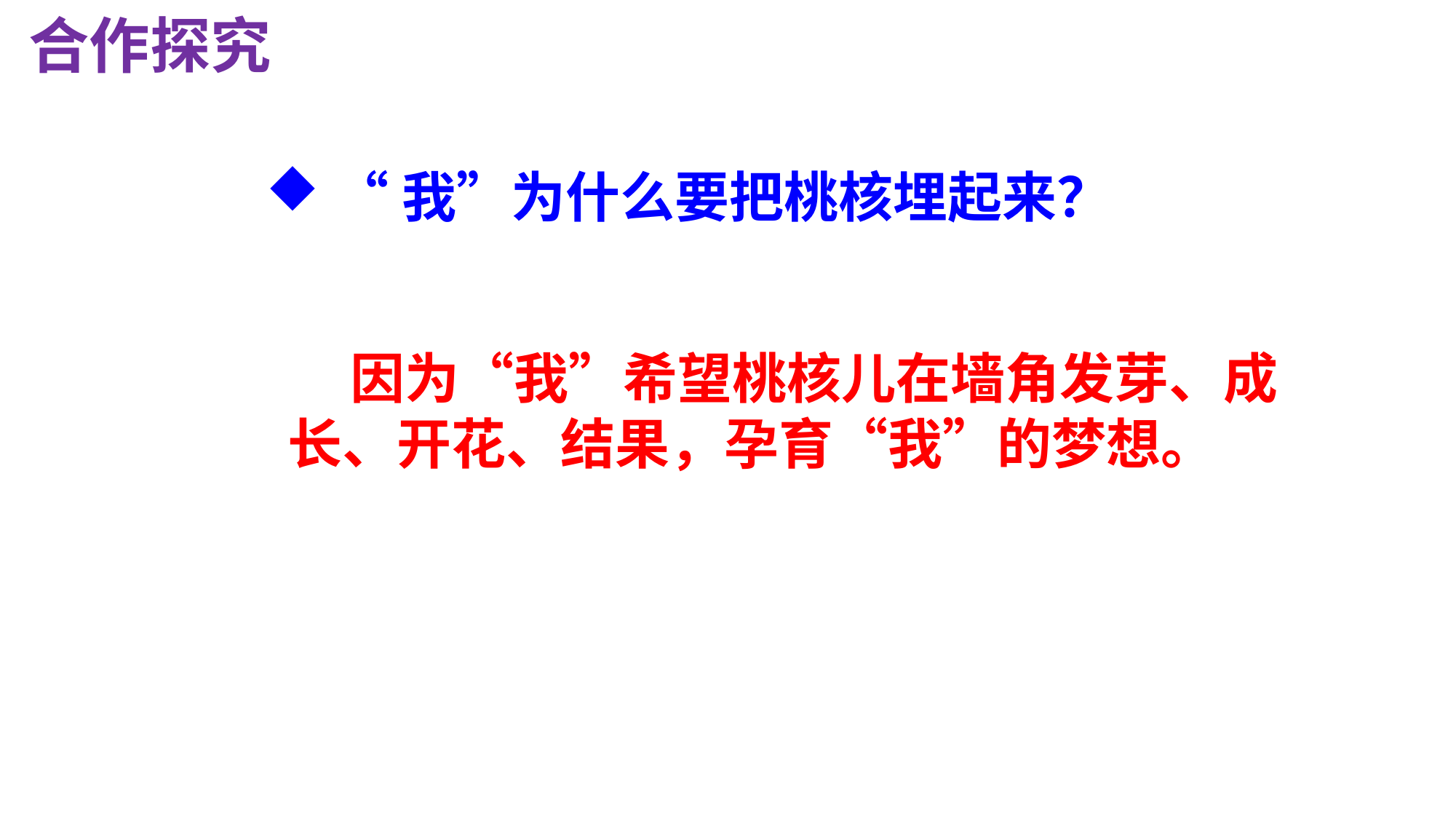

合作探究
“我”为什么要把桃核埋起来？
    因为“我”希望桃核儿在墙角发芽、成长、开花、结果，孕育“我”的梦想。